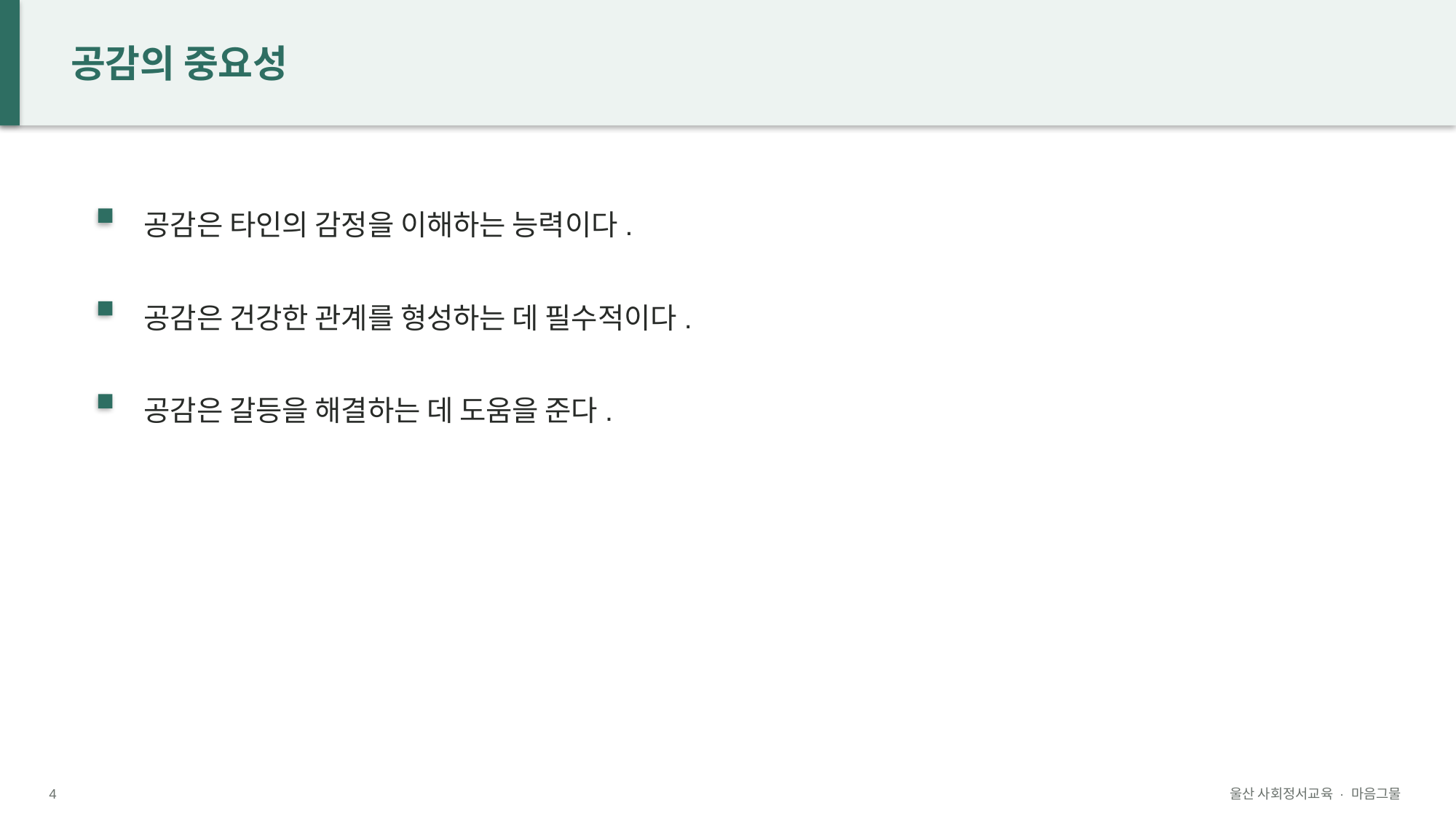

공감의 중요성
공감은 타인의 감정을 이해하는 능력이다.

공감은 건강한 관계를 형성하는 데 필수적이다.

공감은 갈등을 해결하는 데 도움을 준다.

4
울산 사회정서교육 · 마음그물